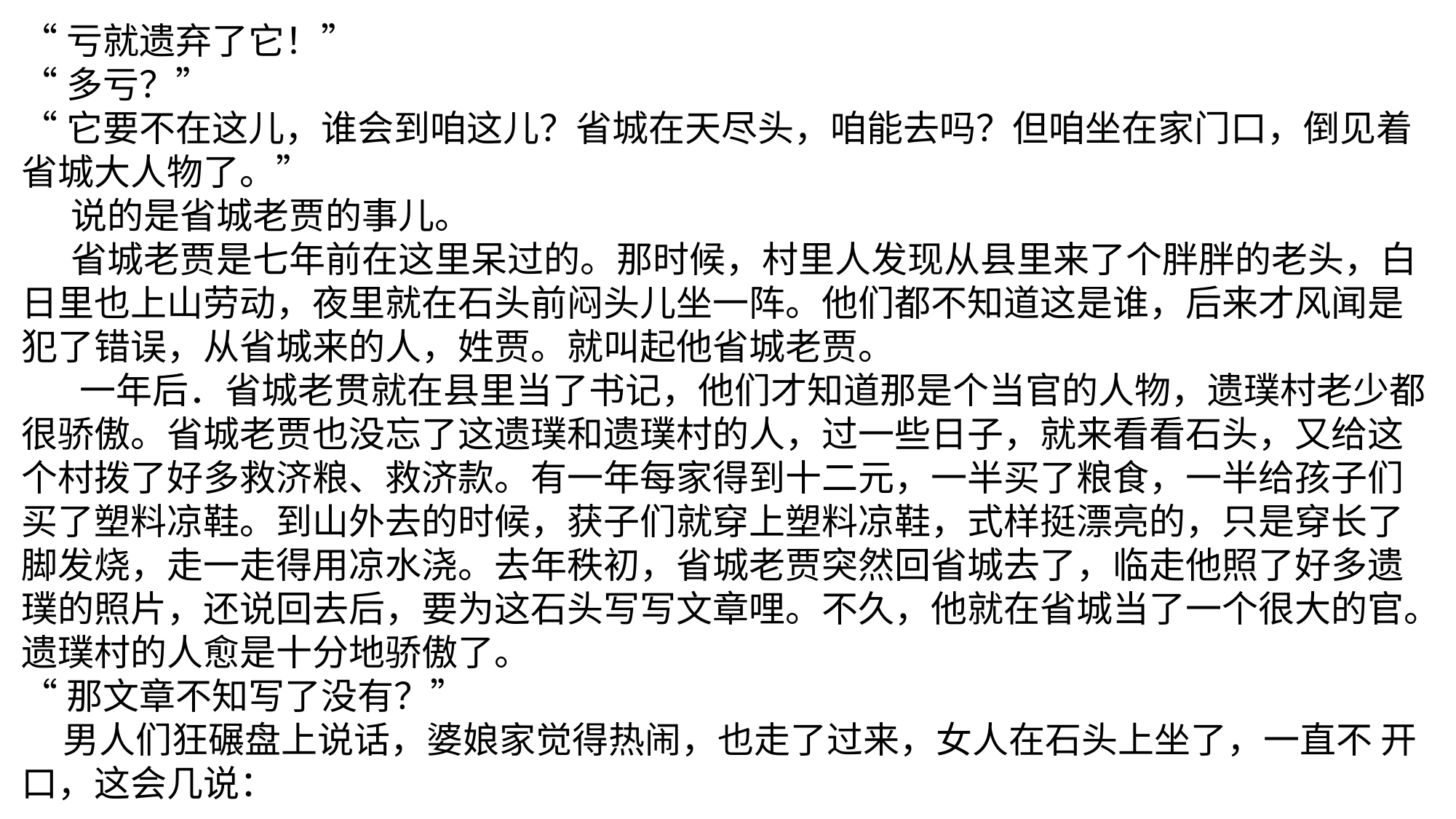

“亏就遗弃了它！”
“多亏？”
“它要不在这儿，谁会到咱这儿？省城在天尽头，咱能去吗？但咱坐在家门口，倒见着省城大人物了。”
     说的是省城老贾的事儿。
     省城老贾是七年前在这里呆过的。那时候，村里人发现从县里来了个胖胖的老头，白日里也上山劳动，夜里就在石头前闷头儿坐一阵。他们都不知道这是谁，后来才风闻是犯了错误，从省城来的人，姓贾。就叫起他省城老贾。
      一年后．省城老贯就在县里当了书记，他们才知道那是个当官的人物，遗璞村老少都很骄傲。省城老贾也没忘了这遗璞和遗璞村的人，过一些日子，就来看看石头，又给这个村拨了好多救济粮、救济款。有一年每家得到十二元，一半买了粮食，一半给孩子们买了塑料凉鞋。到山外去的时候，获子们就穿上塑料凉鞋，式样挺漂亮的，只是穿长了脚发烧，走一走得用凉水浇。去年秩初，省城老贾突然回省城去了，临走他照了好多遗璞的照片，还说回去后，要为这石头写写文章哩。不久，他就在省城当了一个很大的官。遗璞村的人愈是十分地骄傲了。
“那文章不知写了没有？”
    男人们狂碾盘上说话，婆娘家觉得热闹，也走了过来，女人在石头上坐了，一直不 开口，这会几说：